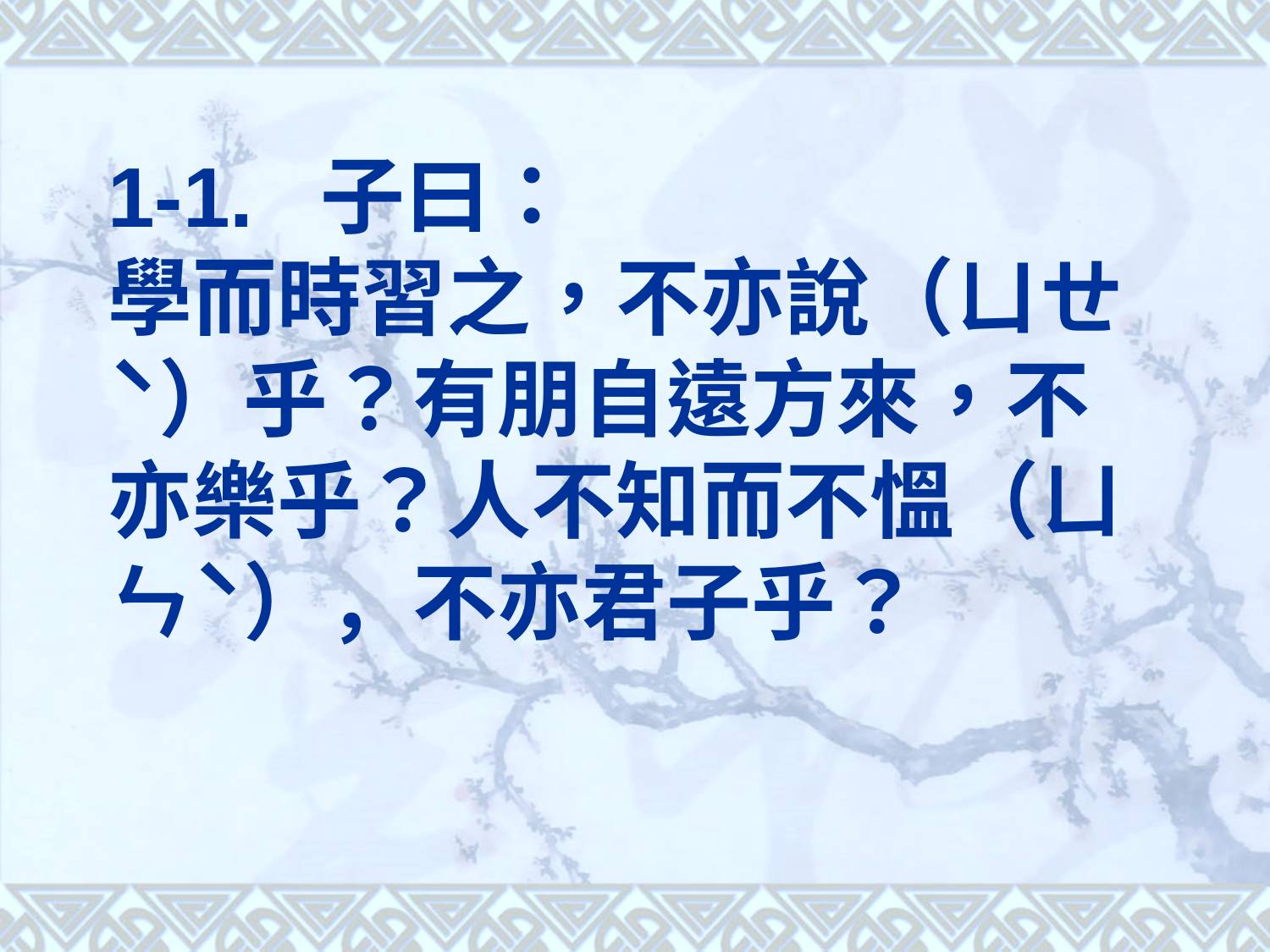

# 1-1.  子曰： 學而時習之，不亦說（ㄩㄝˋ）乎？有朋自遠方來，不亦樂乎？人不知而不慍（ㄩㄣˋ），不亦君子乎？